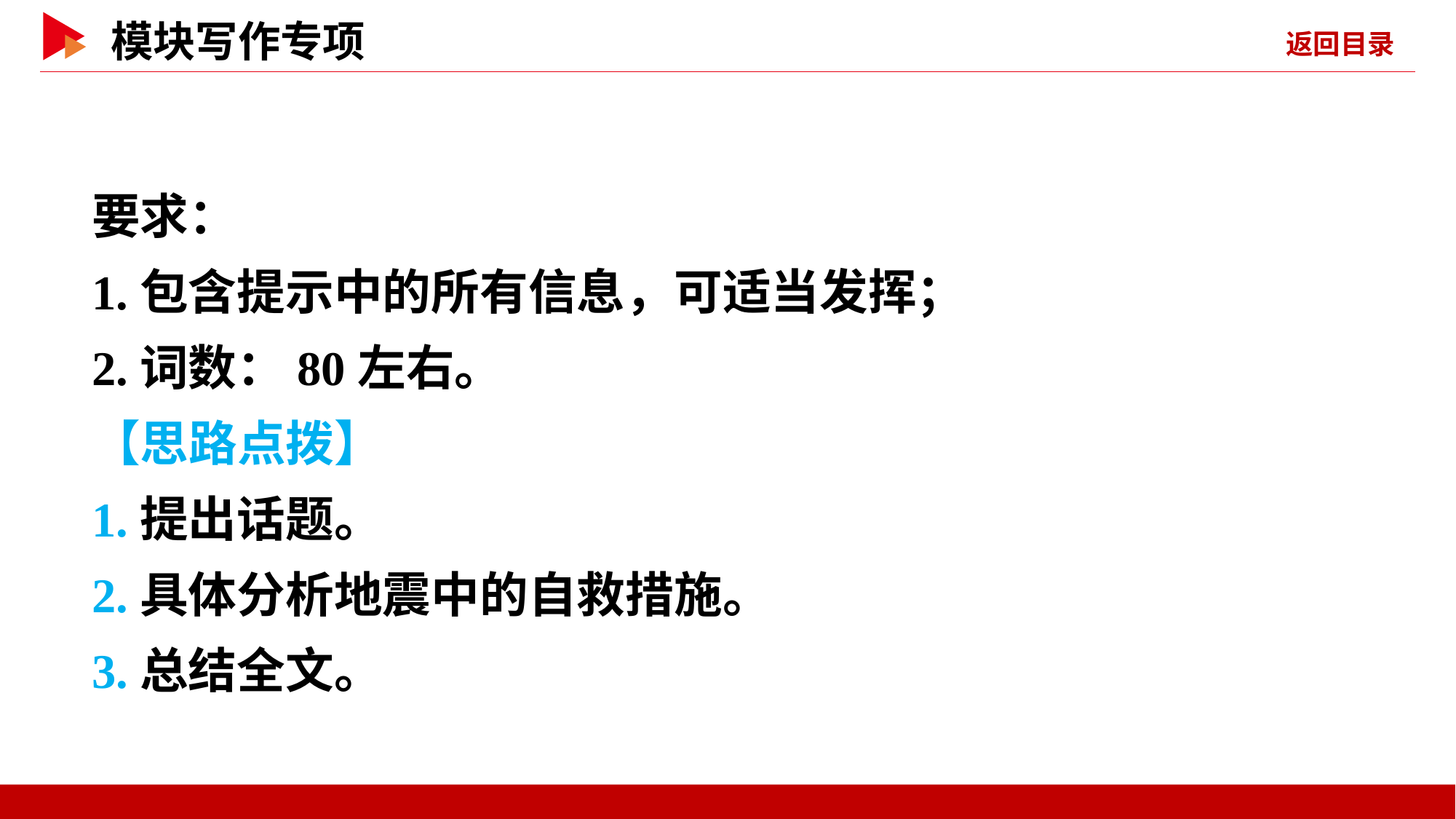

要求：
1.包含提示中的所有信息，可适当发挥；
2.词数：80左右。
【思路点拨】
1.提出话题。
2.具体分析地震中的自救措施。
3.总结全文。